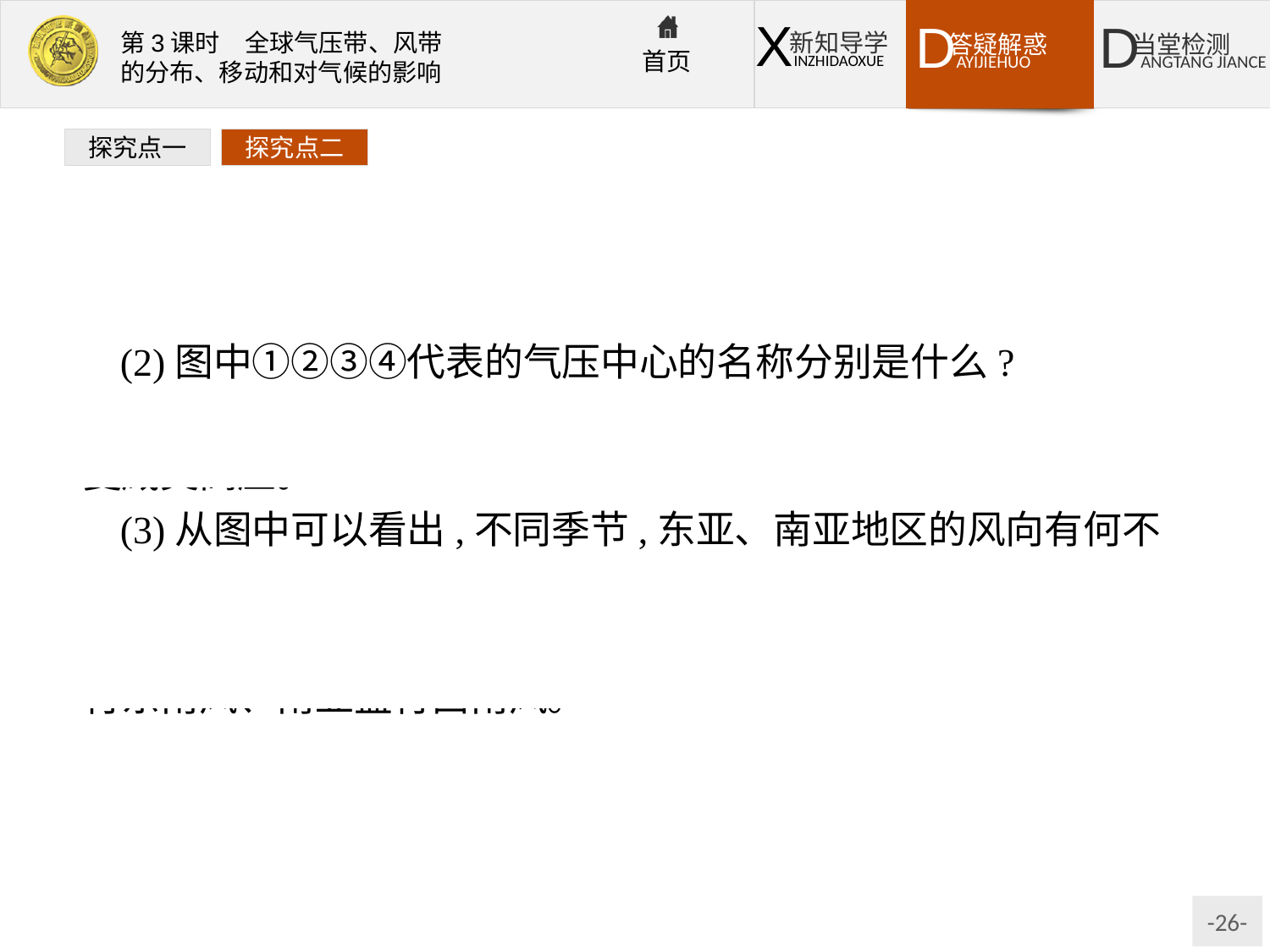

探究点一
探究点二
(2)图中①②③④代表的气压中心的名称分别是什么?
提示:①为亚洲高压、②为阿留申低压、③为亚洲低压、④为夏威夷高压。
(3)从图中可以看出,不同季节,东亚、南亚地区的风向有何不同?
提示:冬季:东亚盛行西北风、南亚盛行东北风;夏季:东亚盛行东南风、南亚盛行西南风。